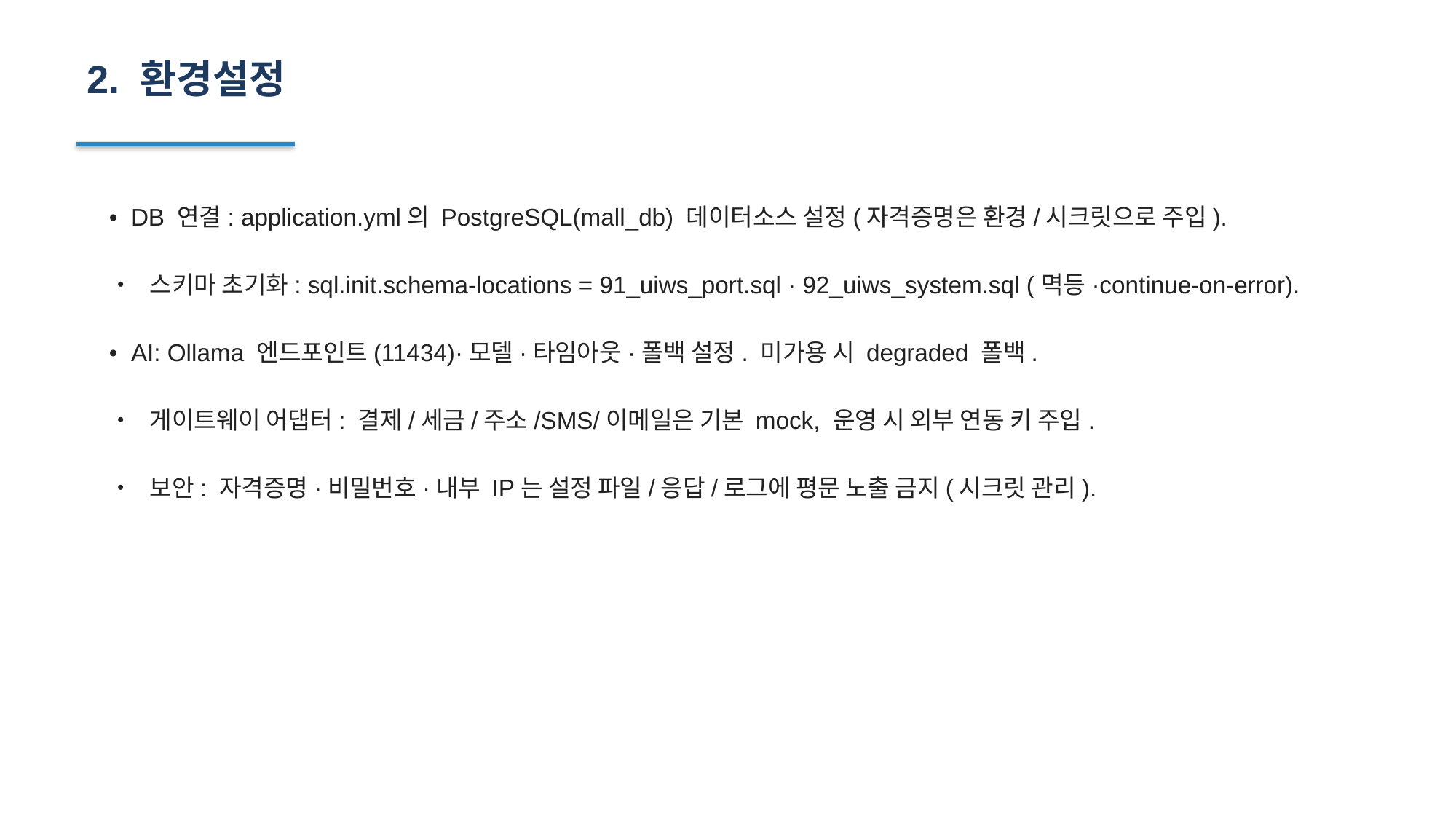

2. 환경설정

•  DB 연결: application.yml의 PostgreSQL(mall_db) 데이터소스 설정(자격증명은 환경/시크릿으로 주입).
•  스키마 초기화: sql.init.schema-locations = 91_uiws_port.sql · 92_uiws_system.sql (멱등·continue-on-error).
•  AI: Ollama 엔드포인트(11434)·모델·타임아웃·폴백 설정. 미가용 시 degraded 폴백.
•  게이트웨이 어댑터: 결제/세금/주소/SMS/이메일은 기본 mock, 운영 시 외부 연동 키 주입.
•  보안: 자격증명·비밀번호·내부 IP는 설정 파일/응답/로그에 평문 노출 금지(시크릿 관리).